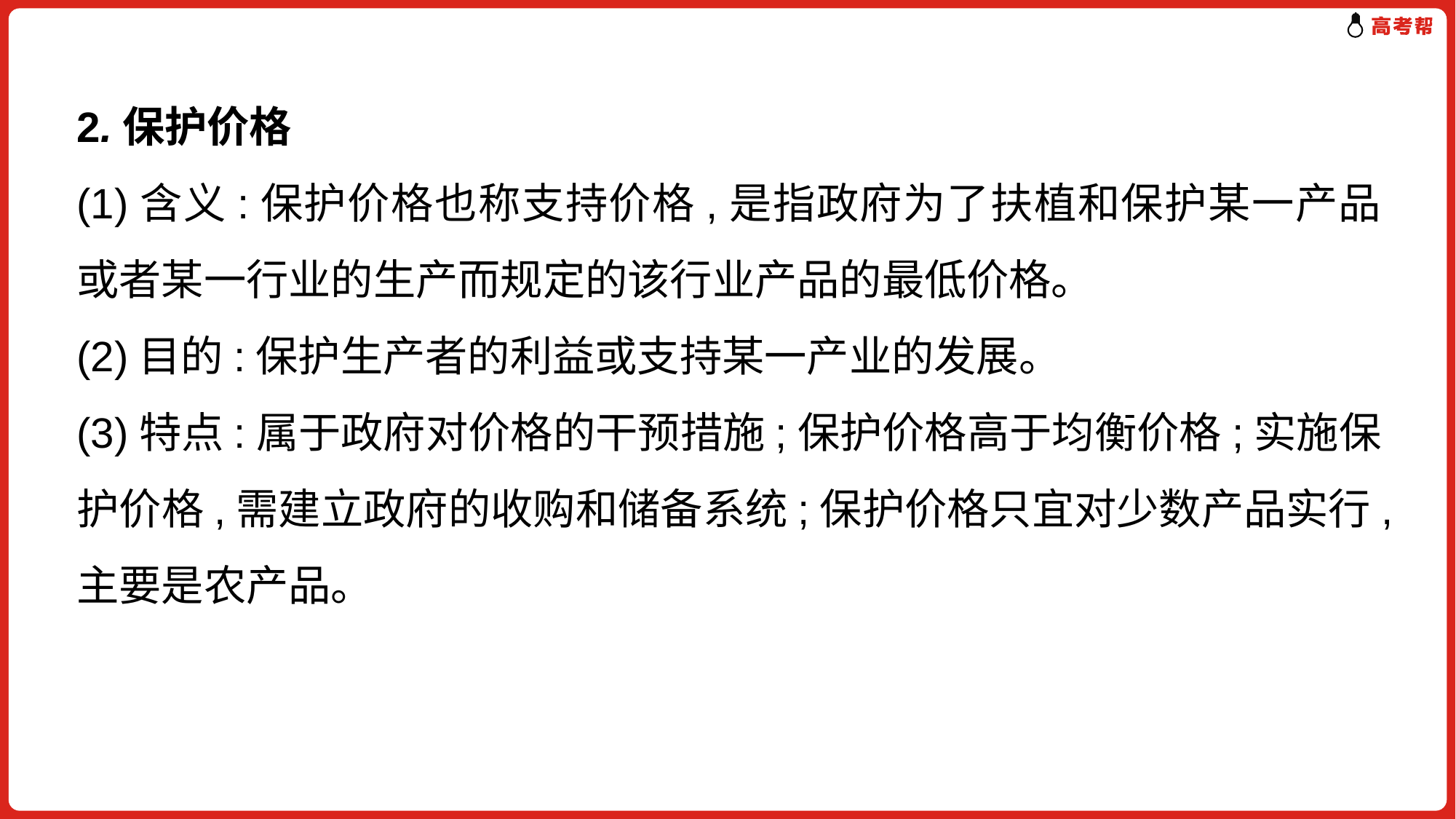

2.保护价格
(1)含义:保护价格也称支持价格,是指政府为了扶植和保护某一产品或者某一行业的生产而规定的该行业产品的最低价格。
(2)目的:保护生产者的利益或支持某一产业的发展。
(3)特点:属于政府对价格的干预措施;保护价格高于均衡价格;实施保护价格,需建立政府的收购和储备系统;保护价格只宜对少数产品实行,主要是农产品。